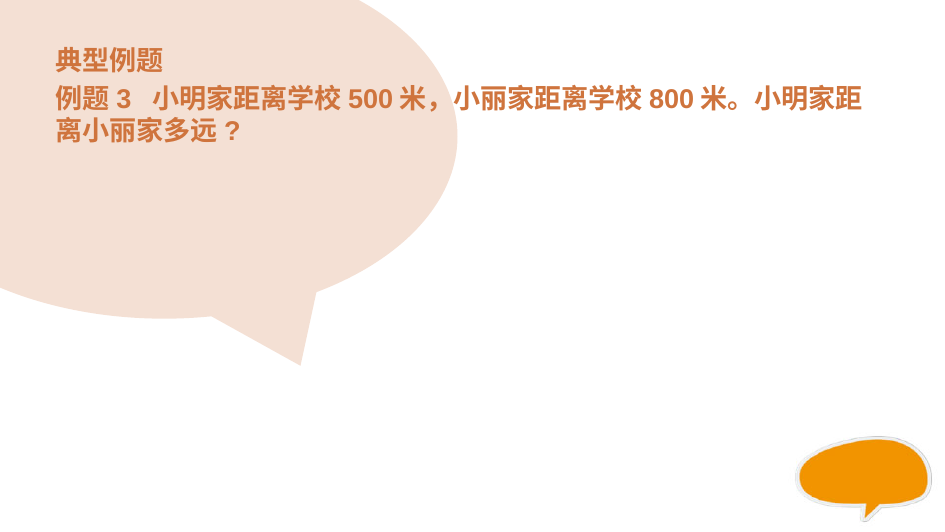

#
典型例题
例题3  小明家距离学校500米，小丽家距离学校800米。小明家距离小丽家多远?